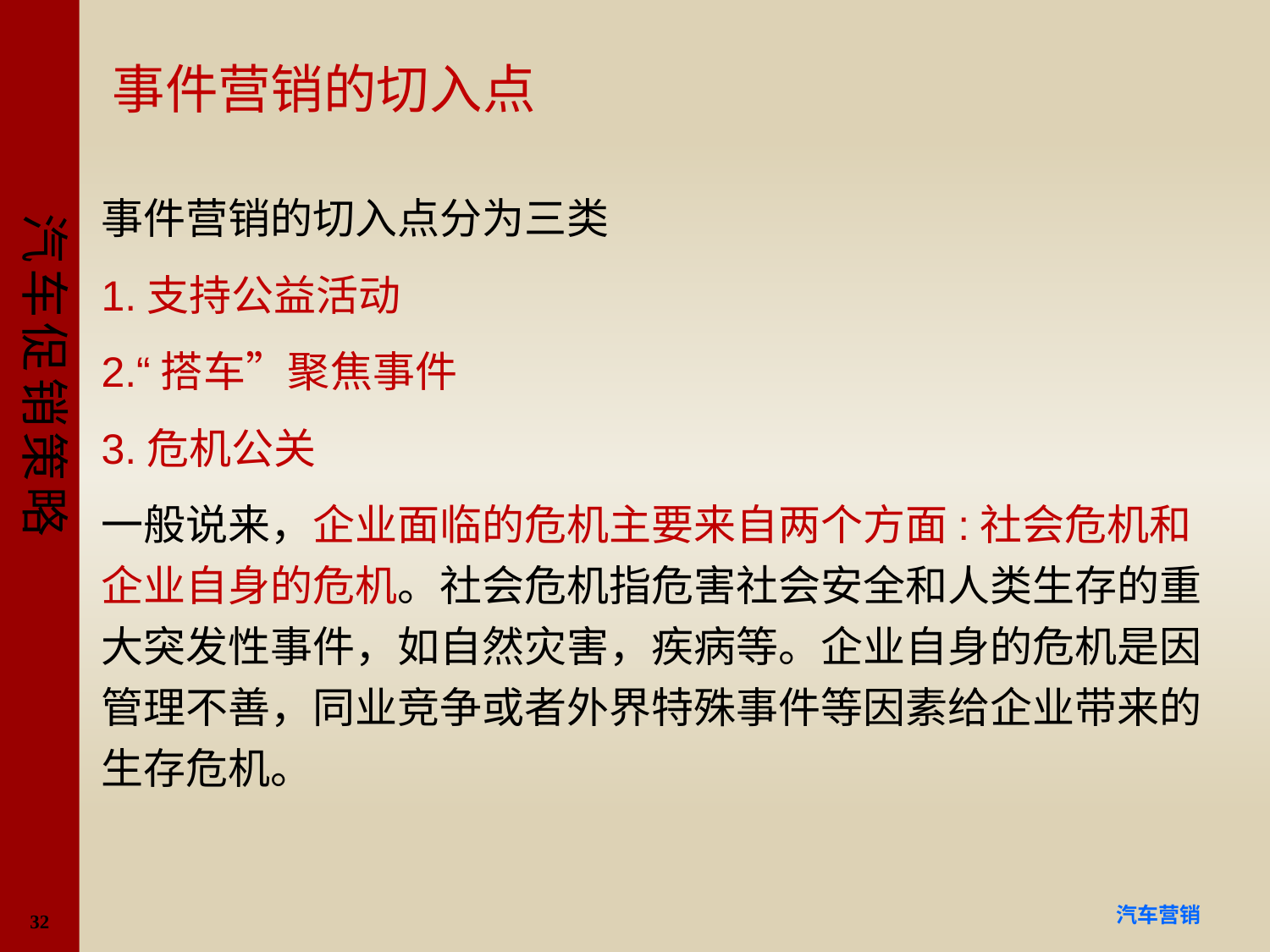

# 事件营销的切入点
事件营销的切入点分为三类
1.支持公益活动
2.“搭车”聚焦事件
3.危机公关
一般说来，企业面临的危机主要来自两个方面:社会危机和企业自身的危机。社会危机指危害社会安全和人类生存的重大突发性事件，如自然灾害，疾病等。企业自身的危机是因管理不善，同业竞争或者外界特殊事件等因素给企业带来的生存危机。

32